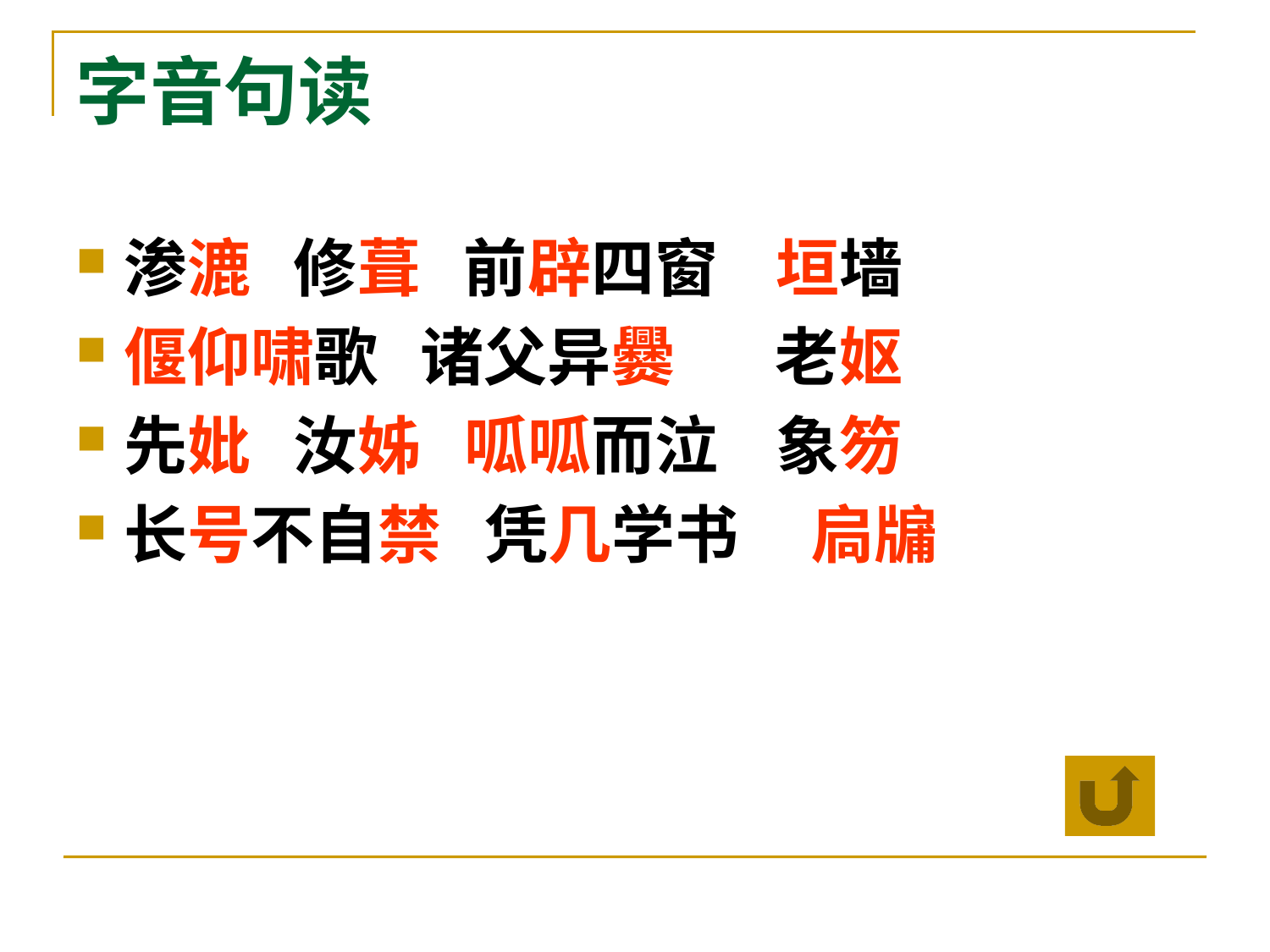

# 字音句读
渗漉   修葺   前辟四窗    垣墙
偃仰啸歌   诸父异爨       老妪
先妣   汝姊   呱呱而泣    象笏
长号不自禁   凭几学书     扃牖